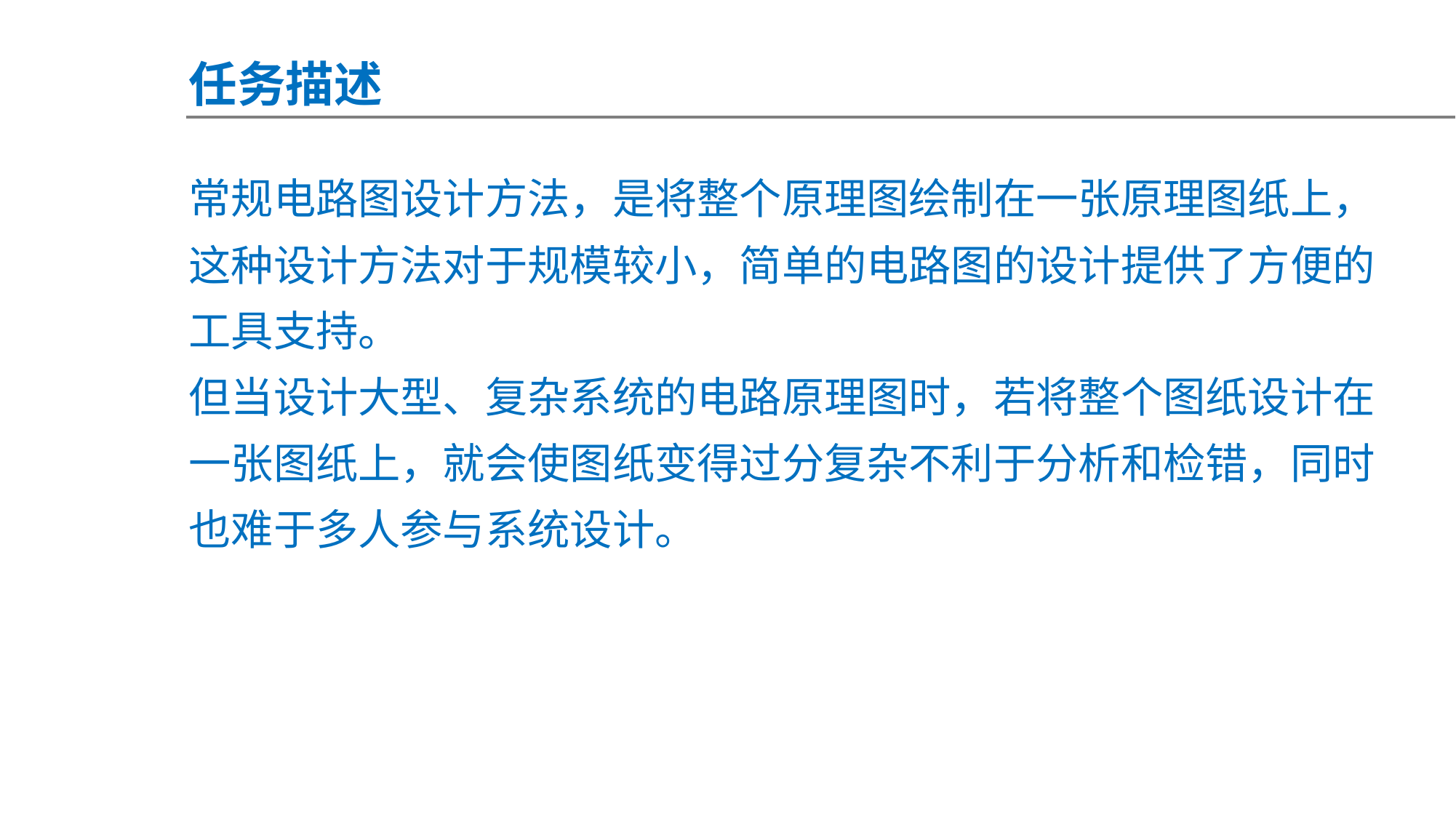

任务描述
常规电路图设计方法，是将整个原理图绘制在一张原理图纸上，这种设计方法对于规模较小，简单的电路图的设计提供了方便的工具支持。
但当设计大型、复杂系统的电路原理图时，若将整个图纸设计在一张图纸上，就会使图纸变得过分复杂不利于分析和检错，同时也难于多人参与系统设计。